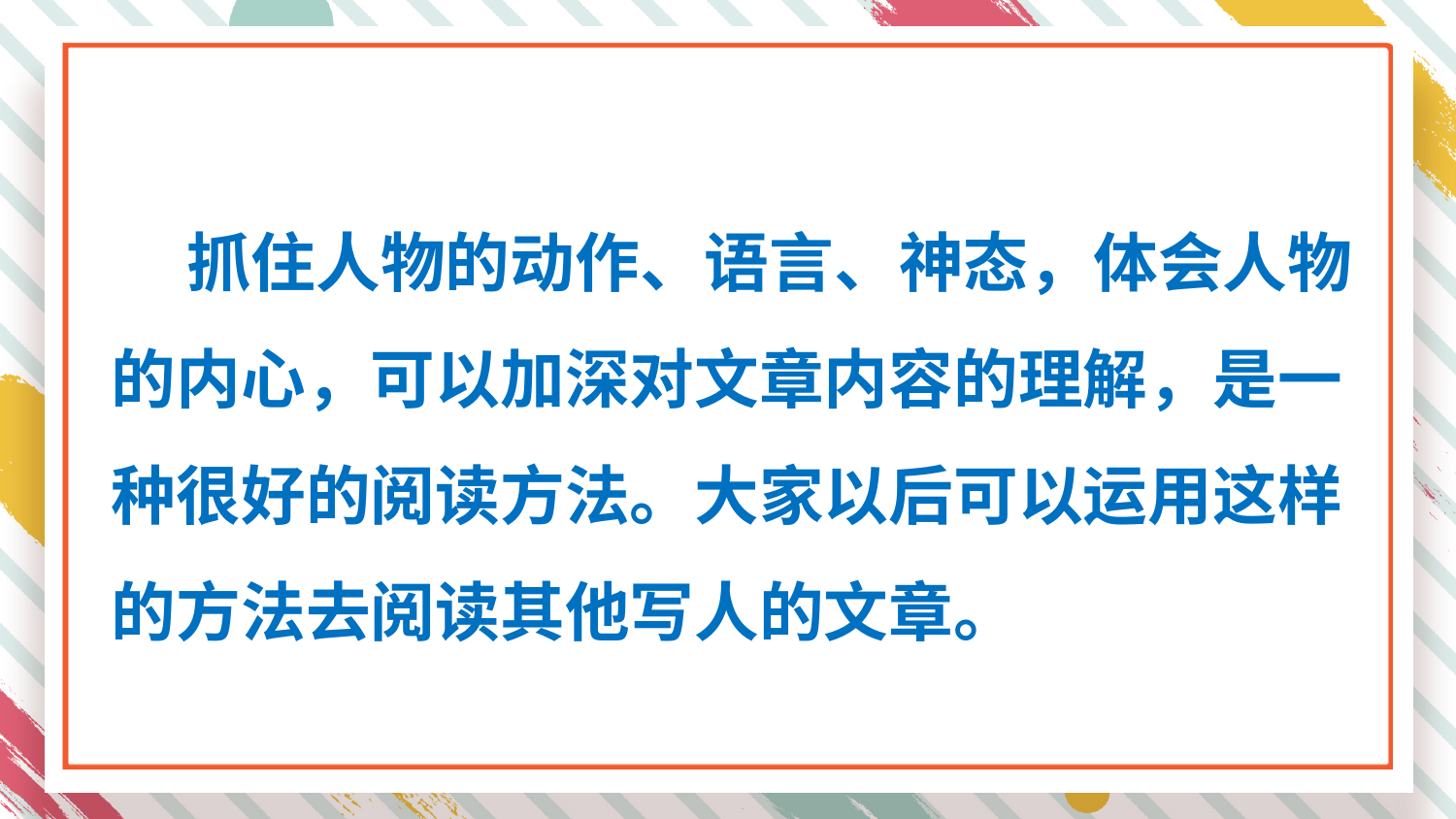

抓住人物的动作、语言、神态，体会人物的内心，可以加深对文章内容的理解，是一种很好的阅读方法。大家以后可以运用这样的方法去阅读其他写人的文章。